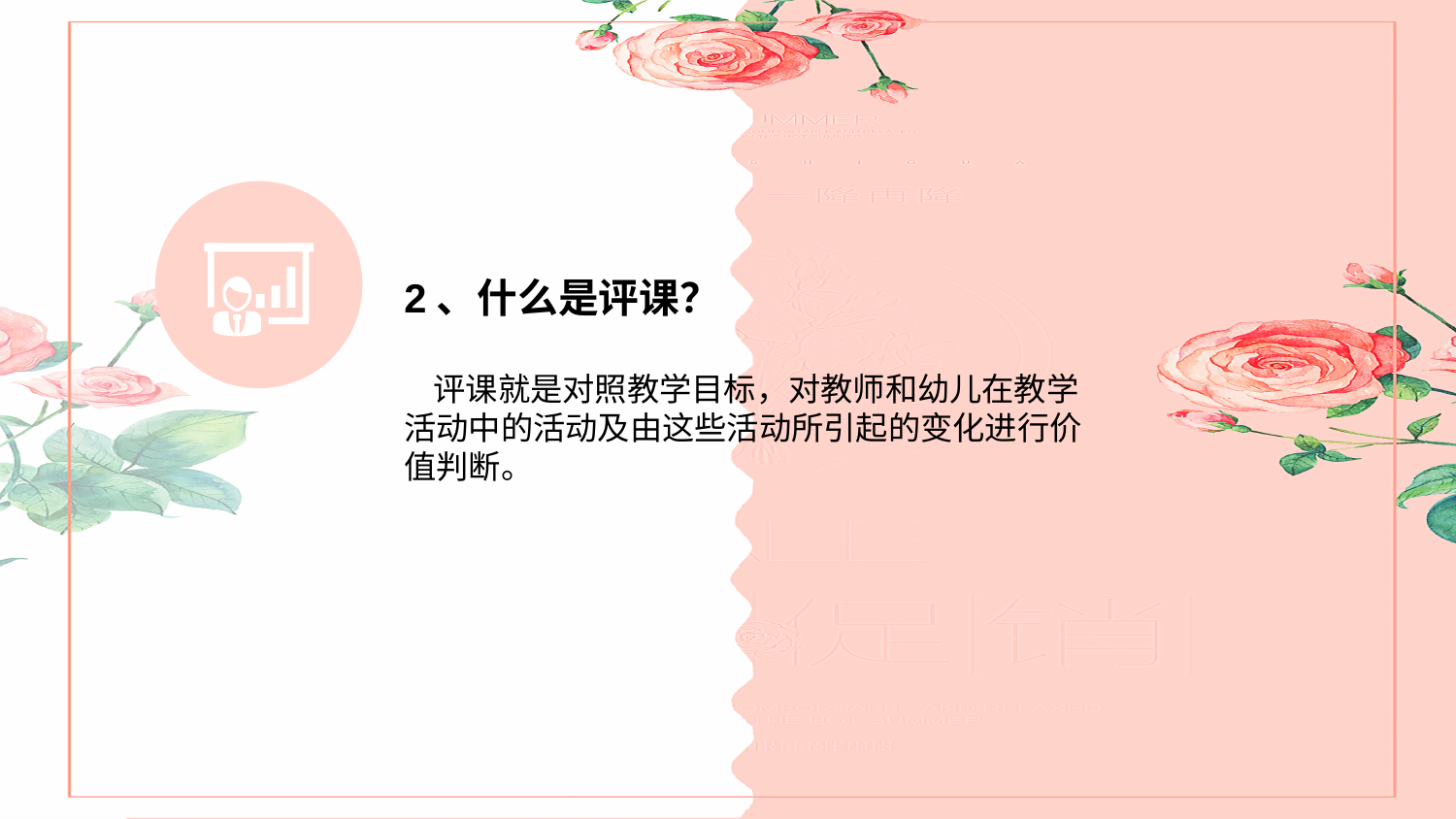

2、什么是评课？

   评课就是对照教学目标，对教师和幼儿在教学活动中的活动及由这些活动所引起的变化进行价值判断。